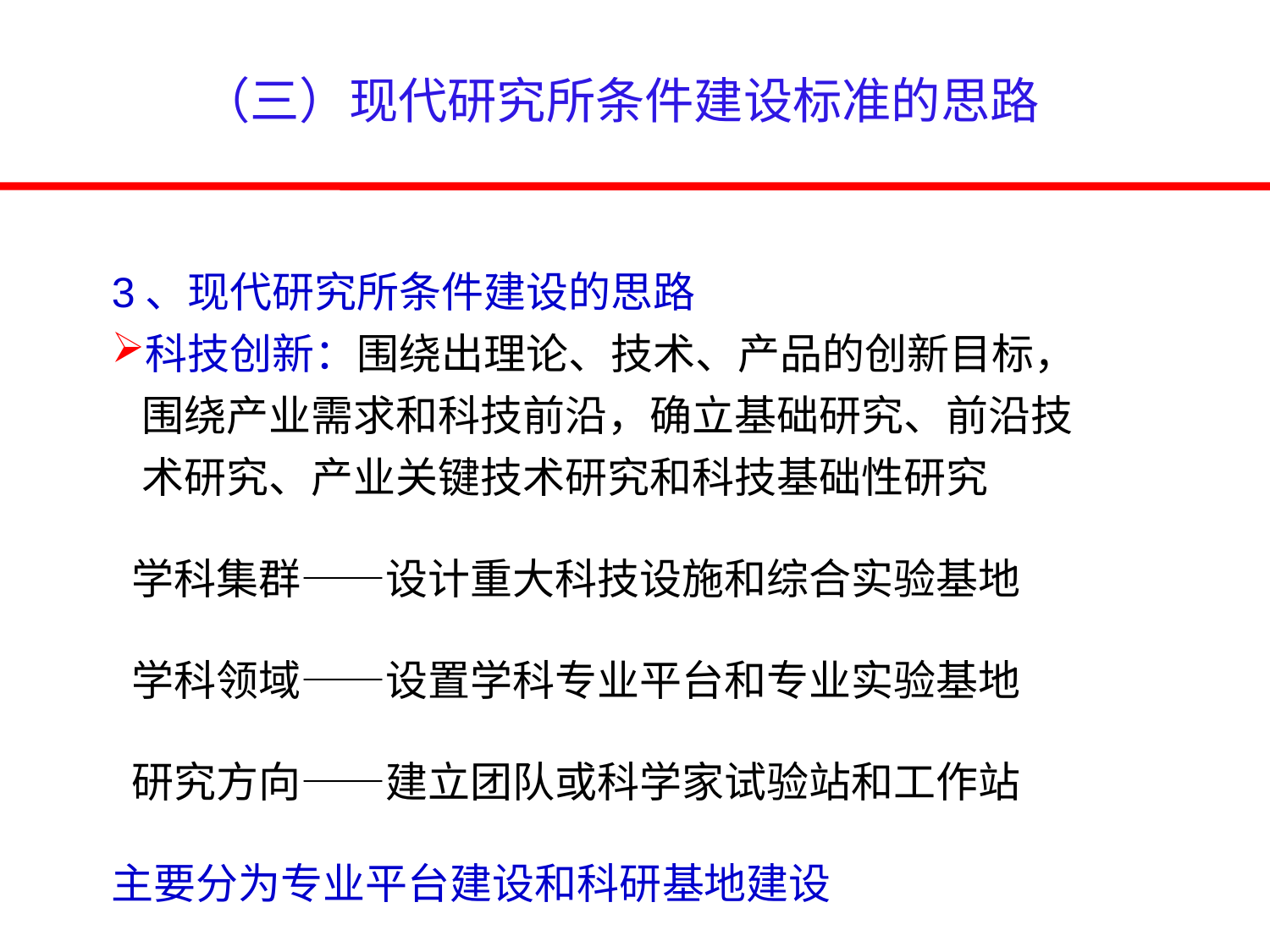

（三）现代研究所条件建设标准的思路

3、现代研究所条件建设的思路
科技创新：围绕出理论、技术、产品的创新目标，围绕产业需求和科技前沿，确立基础研究、前沿技术研究、产业关键技术研究和科技基础性研究
 学科集群——设计重大科技设施和综合实验基地
 学科领域——设置学科专业平台和专业实验基地
 研究方向——建立团队或科学家试验站和工作站
主要分为专业平台建设和科研基地建设